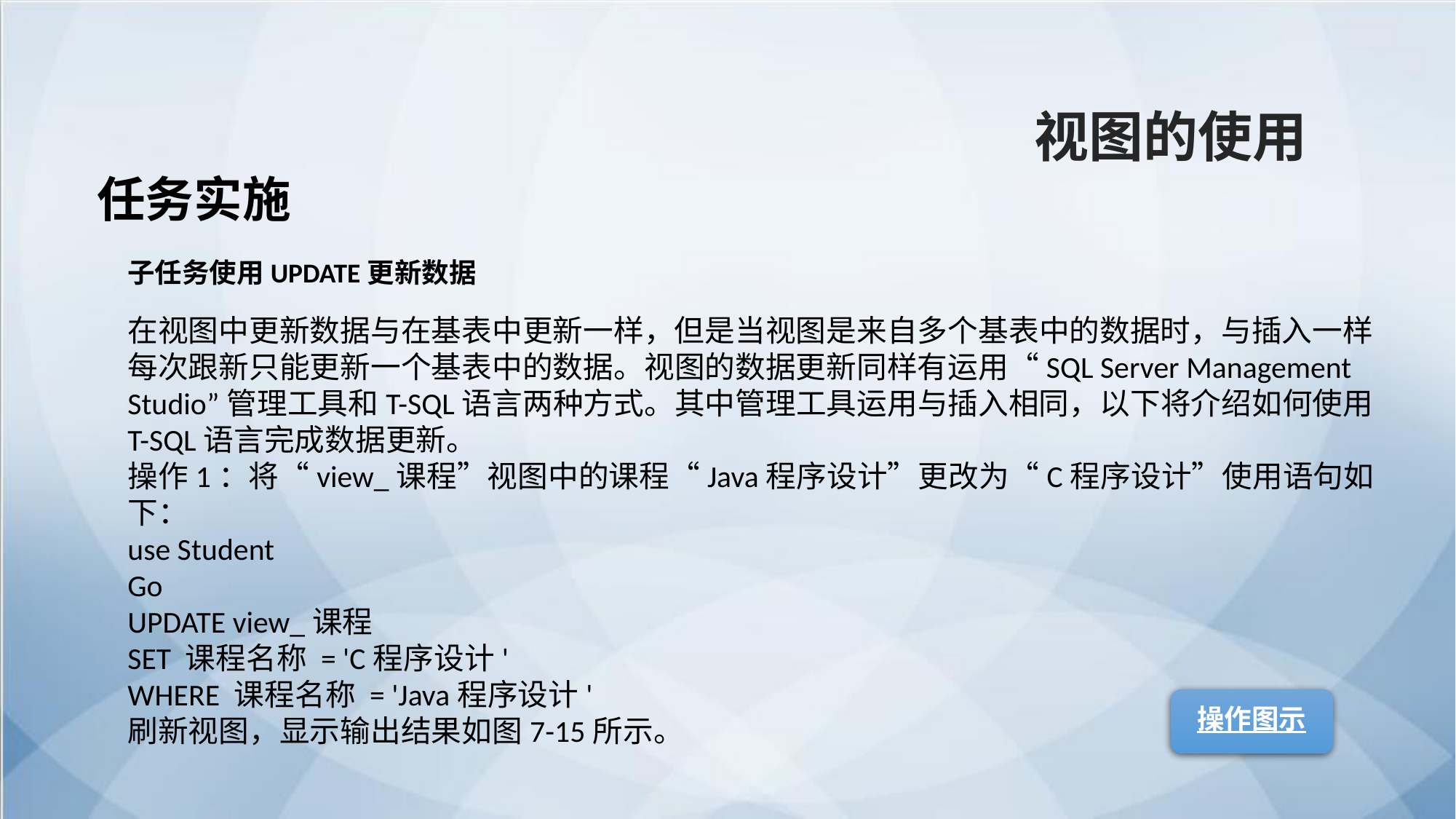

视图的使用
任务实施
子任务使用UPDATE更新数据
在视图中更新数据与在基表中更新一样，但是当视图是来自多个基表中的数据时，与插入一样每次跟新只能更新一个基表中的数据。视图的数据更新同样有运用“SQL Server Management Studio”管理工具和T-SQL语言两种方式。其中管理工具运用与插入相同，以下将介绍如何使用T-SQL语言完成数据更新。
操作1：将“view_课程”视图中的课程“Java程序设计”更改为“C程序设计”使用语句如下：
use Student
Go
UPDATE view_课程
SET 课程名称 = 'C程序设计'
WHERE 课程名称 = 'Java程序设计'
刷新视图，显示输出结果如图7-15所示。
操作图示